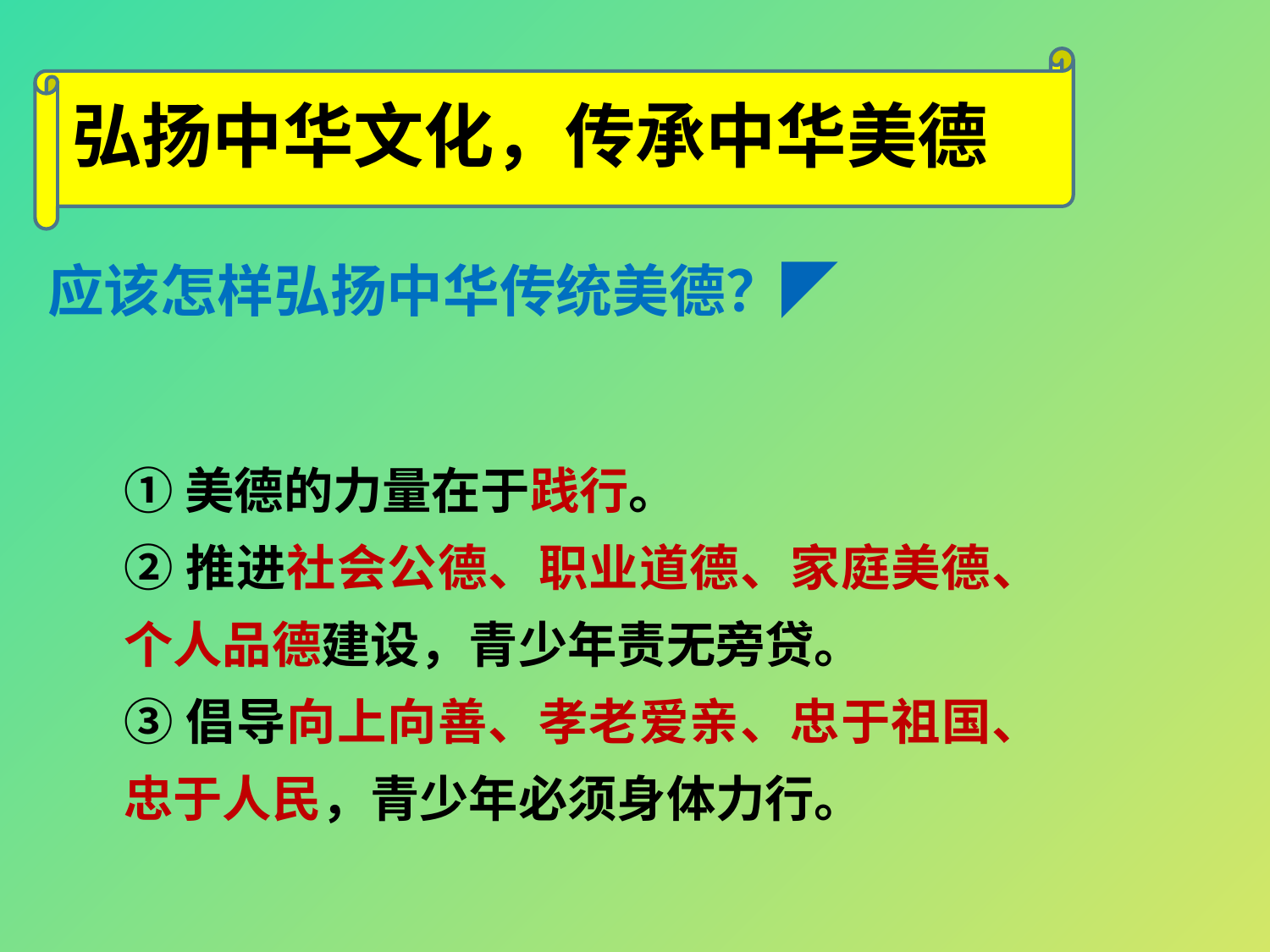

弘扬中华文化，传承中华美德

应该怎样弘扬中华传统美德？◤

①美德的力量在于践行。
②推进社会公德、职业道德、家庭美德、个人品德建设，青少年责无旁贷。
③倡导向上向善、孝老爱亲、忠于祖国、忠于人民，青少年必须身体力行。